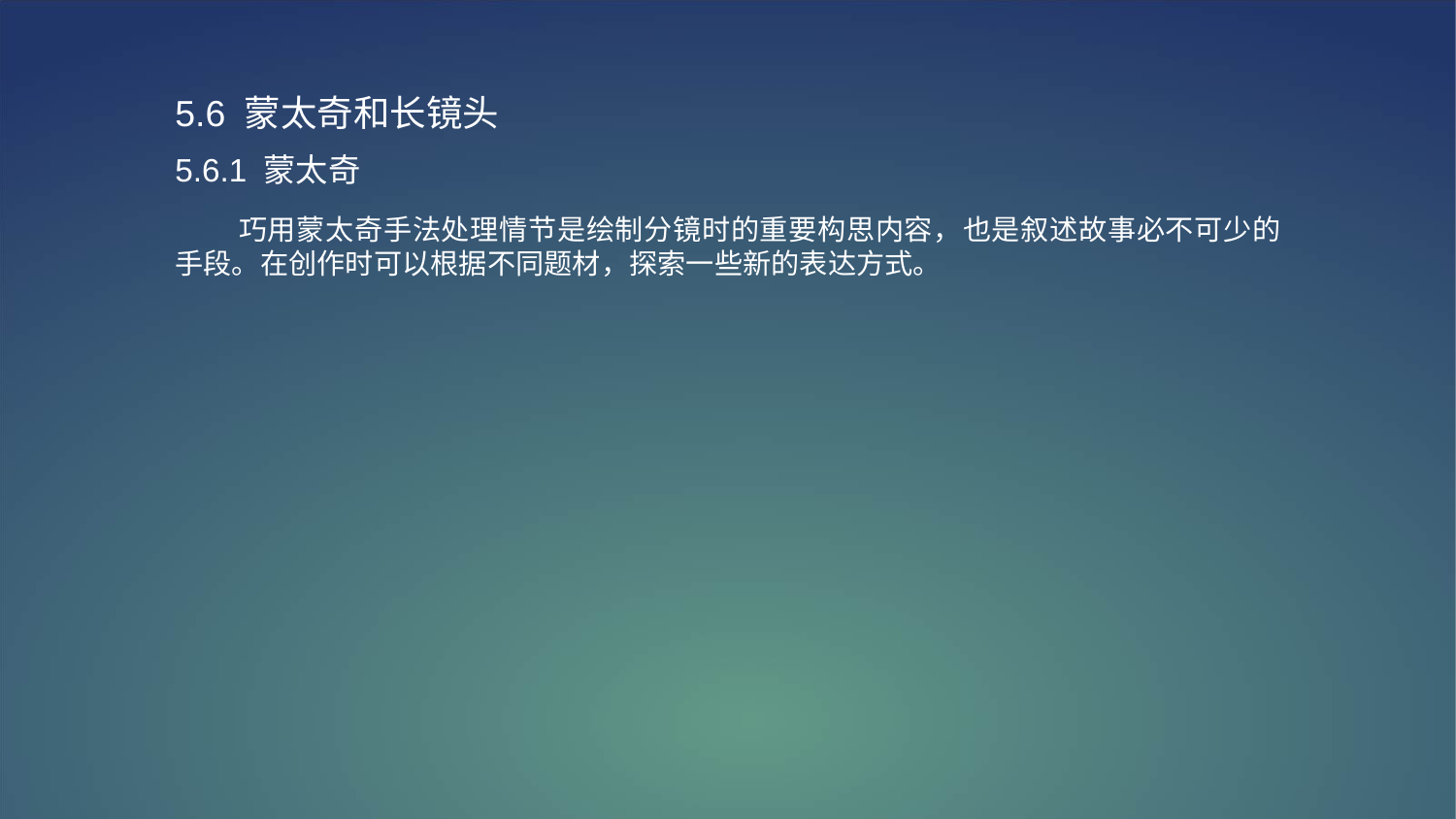

5.6 蒙太奇和长镜头
5.6.1 蒙太奇
  巧用蒙太奇手法处理情节是绘制分镜时的重要构思内容，也是叙述故事必不可少的手段。在创作时可以根据不同题材，探索一些新的表达方式。